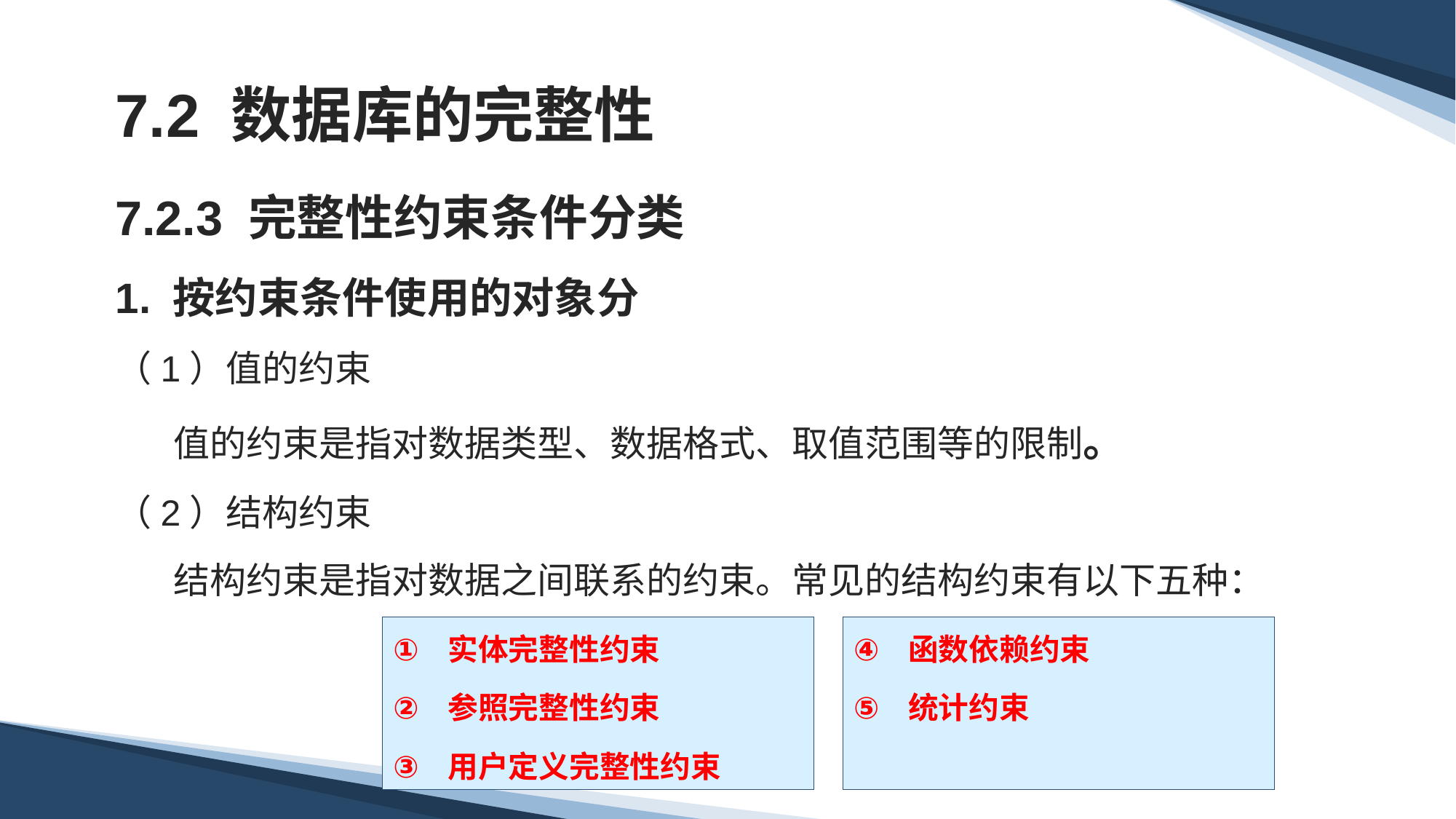

# 7.2 数据库的完整性
7.2.3 完整性约束条件分类
1. 按约束条件使用的对象分
（1）值的约束
      值的约束是指对数据类型、数据格式、取值范围等的限制。
（2）结构约束
      结构约束是指对数据之间联系的约束。常见的结构约束有以下五种：
实体完整性约束
参照完整性约束
用户定义完整性约束
函数依赖约束
统计约束